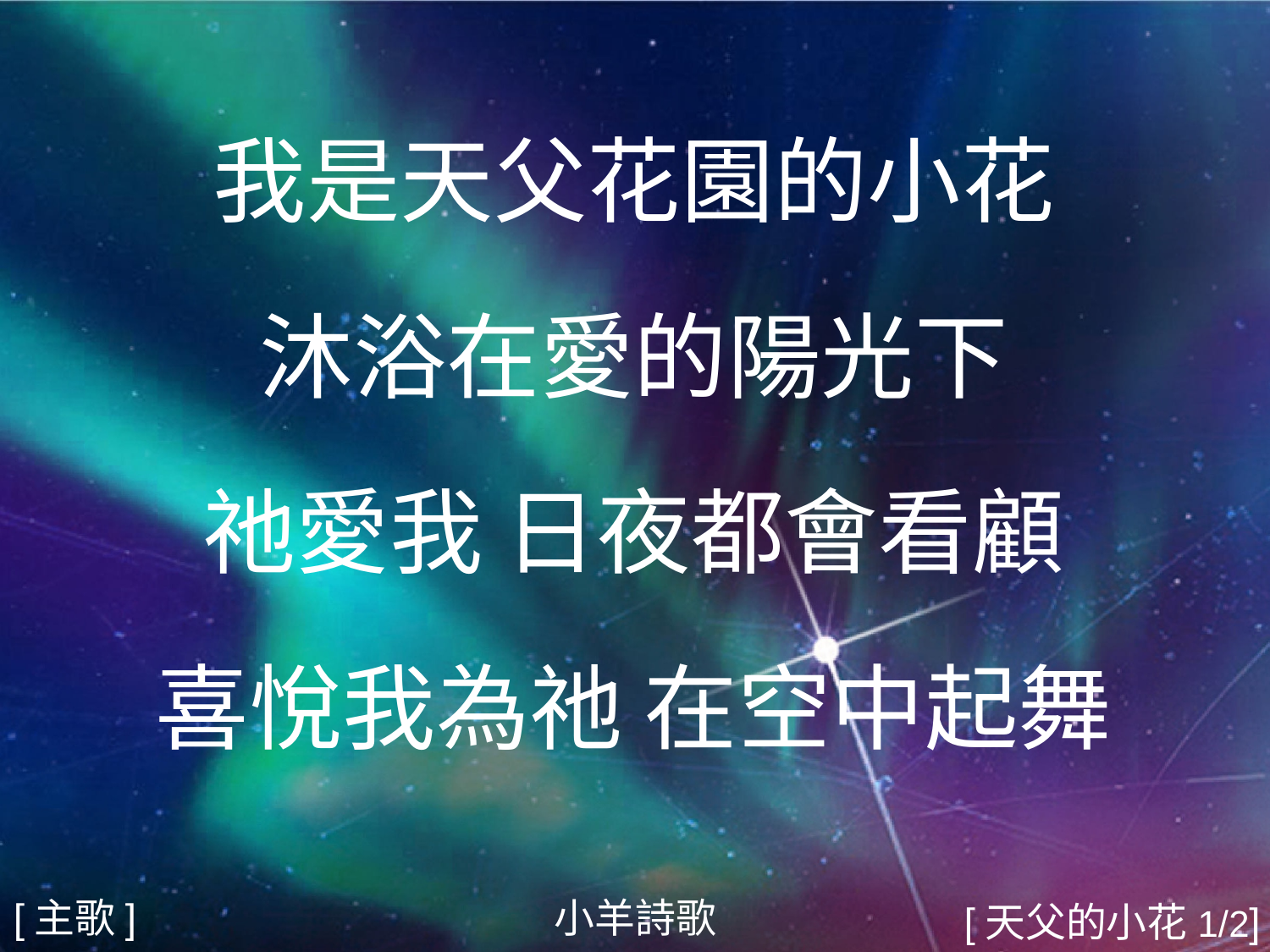

我是天父花園的小花

沐浴在愛的陽光下

祂愛我 日夜都會看顧

喜悅我為祂 在空中起舞
#

[主歌]
小羊詩歌
[天父的小花1/2]